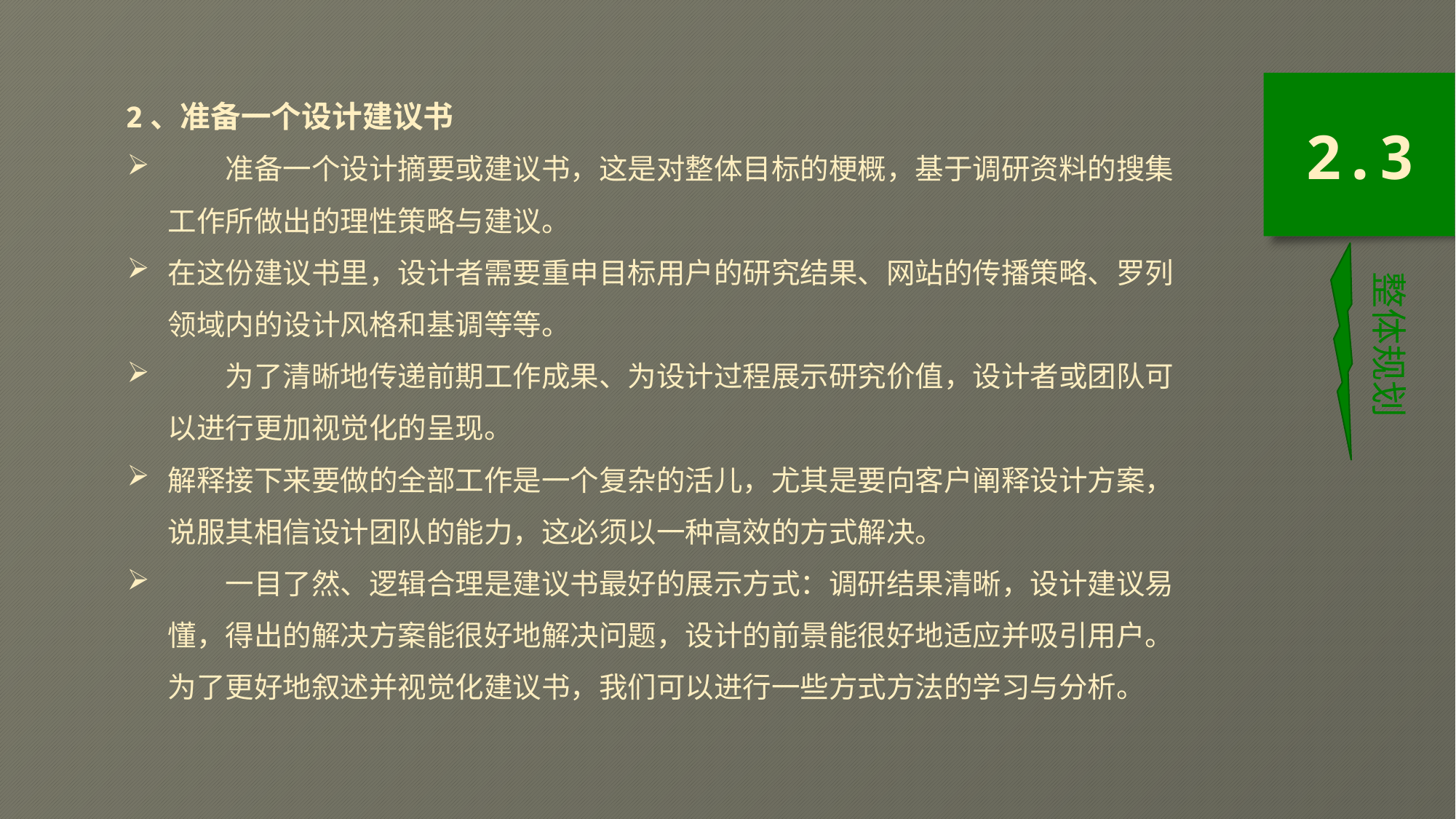

2、准备一个设计建议书
　　准备一个设计摘要或建议书，这是对整体目标的梗概，基于调研资料的搜集工作所做出的理性策略与建议。
在这份建议书里，设计者需要重申目标用户的研究结果、网站的传播策略、罗列领域内的设计风格和基调等等。
　　为了清晰地传递前期工作成果、为设计过程展示研究价值，设计者或团队可以进行更加视觉化的呈现。
解释接下来要做的全部工作是一个复杂的活儿，尤其是要向客户阐释设计方案，说服其相信设计团队的能力，这必须以一种高效的方式解决。
　　一目了然、逻辑合理是建议书最好的展示方式：调研结果清晰，设计建议易懂，得出的解决方案能很好地解决问题，设计的前景能很好地适应并吸引用户。为了更好地叙述并视觉化建议书，我们可以进行一些方式方法的学习与分析。
2.3

整体规划